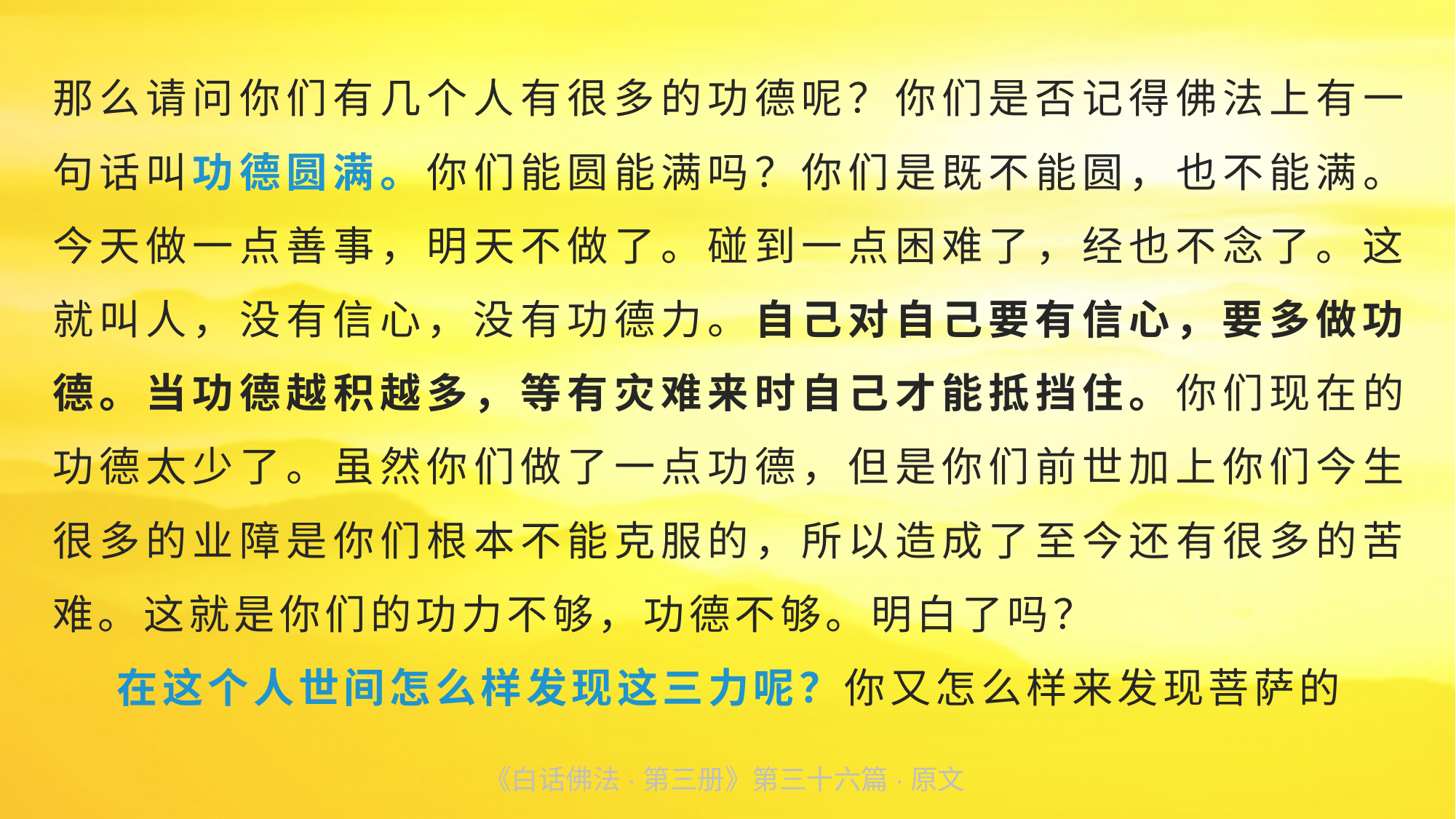

那么请问你们有几个人有很多的功德呢？你们是否记得佛法上有一句话叫功德圆满。你们能圆能满吗？你们是既不能圆，也不能满。今天做一点善事，明天不做了。碰到一点困难了，经也不念了。这就叫人，没有信心，没有功德力。自己对自己要有信心，要多做功德。当功德越积越多，等有灾难来时自己才能抵挡住。你们现在的功德太少了。虽然你们做了一点功德，但是你们前世加上你们今生很多的业障是你们根本不能克服的，所以造成了至今还有很多的苦难。这就是你们的功力不够，功德不够。明白了吗？
    在这个人世间怎么样发现这三力呢？你又怎么样来发现菩萨的
《白话佛法·第三册》第三十六篇·原文